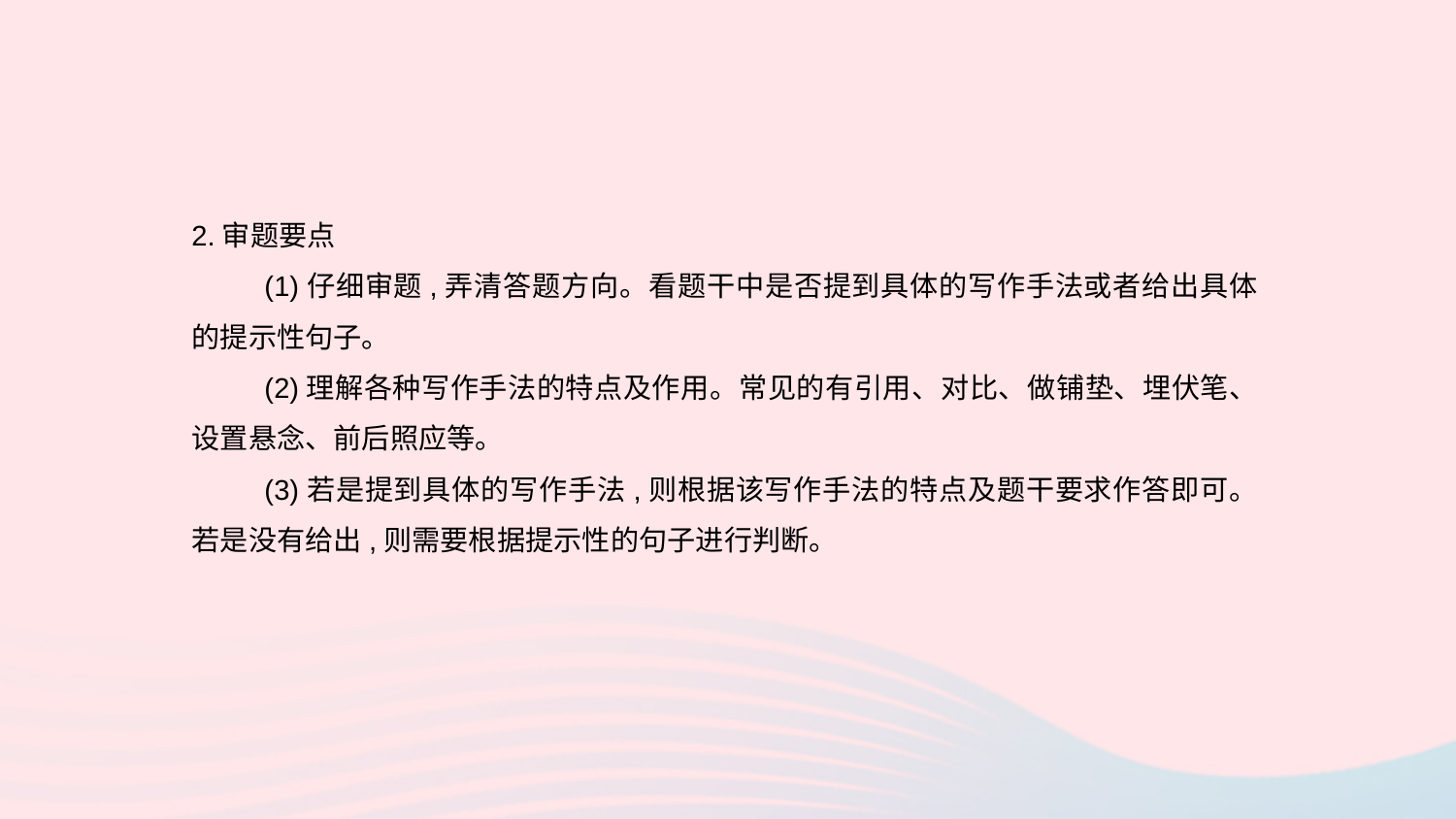

2.审题要点
(1)仔细审题,弄清答题方向。看题干中是否提到具体的写作手法或者给出具体的提示性句子。
(2)理解各种写作手法的特点及作用。常见的有引用、对比、做铺垫、埋伏笔、设置悬念、前后照应等。
(3)若是提到具体的写作手法,则根据该写作手法的特点及题干要求作答即可。若是没有给出,则需要根据提示性的句子进行判断。